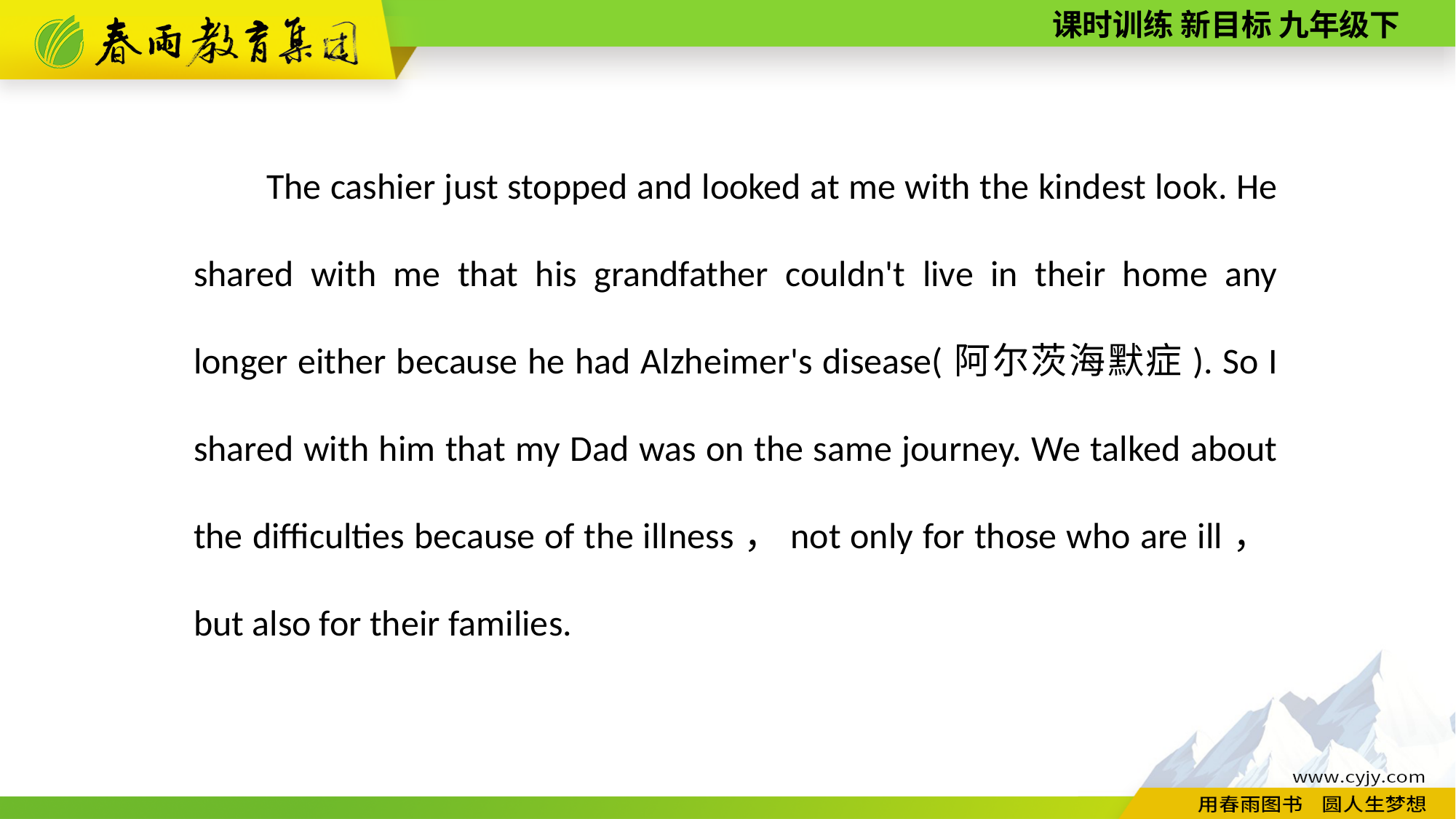

The cashier just stopped and looked at me with the kindest look. He shared with me that his grandfather couldn't live in their home any longer either because he had Alzheimer's disease(阿尔茨海默症). So I shared with him that my Dad was on the same journey. We talked about the difficulties because of the illness，not only for those who are ill，but also for their families.